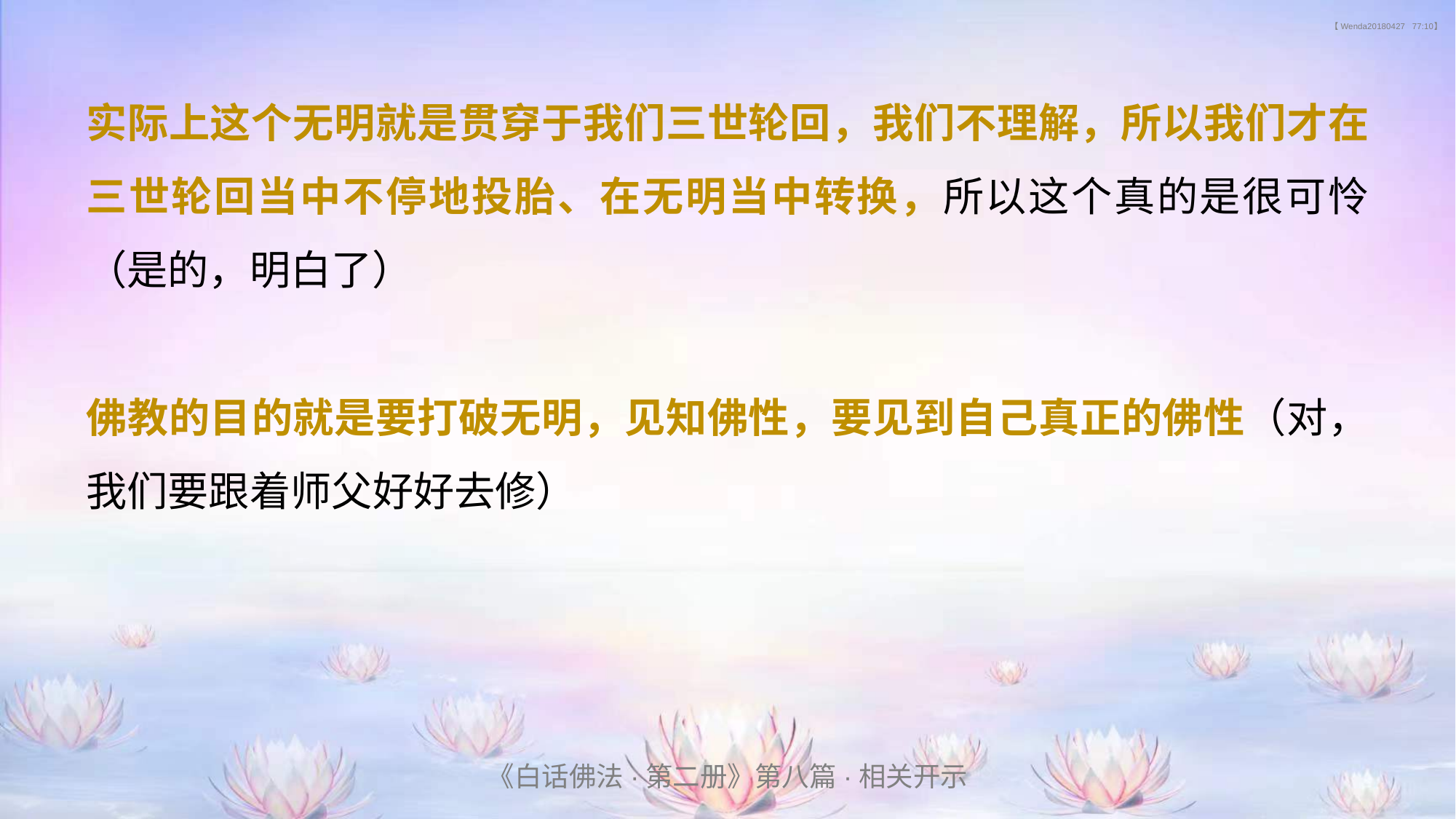

# 【 Wenda20180427   77:10】
实际上这个无明就是贯穿于我们三世轮回，我们不理解，所以我们才在三世轮回当中不停地投胎、在无明当中转换，所以这个真的是很可怜（是的，明白了）

佛教的目的就是要打破无明，见知佛性，要见到自己真正的佛性（对，我们要跟着师父好好去修）
《白话佛法·第二册》第八篇·相关开示